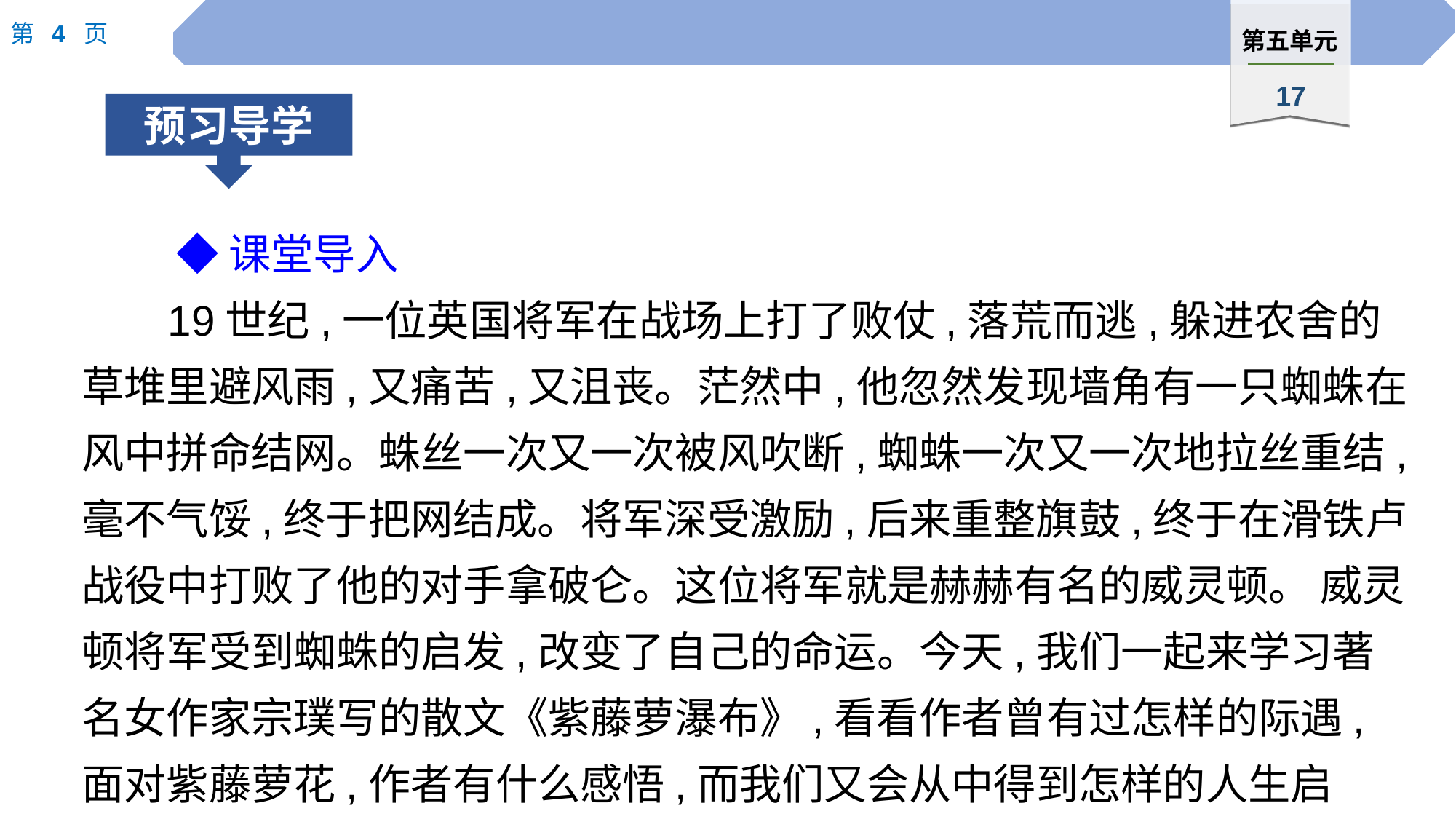

◆课堂导入

19世纪,一位英国将军在战场上打了败仗,落荒而逃,躲进农舍的草堆里避风雨,又痛苦,又沮丧。茫然中,他忽然发现墙角有一只蜘蛛在风中拼命结网。蛛丝一次又一次被风吹断,蜘蛛一次又一次地拉丝重结,毫不气馁,终于把网结成。将军深受激励,后来重整旗鼓,终于在滑铁卢战役中打败了他的对手拿破仑。这位将军就是赫赫有名的威灵顿。 威灵顿将军受到蜘蛛的启发,改变了自己的命运。今天,我们一起来学习著名女作家宗璞写的散文《紫藤萝瀑布》,看看作者曾有过怎样的际遇,面对紫藤萝花,作者有什么感悟,而我们又会从中得到怎样的人生启迪。